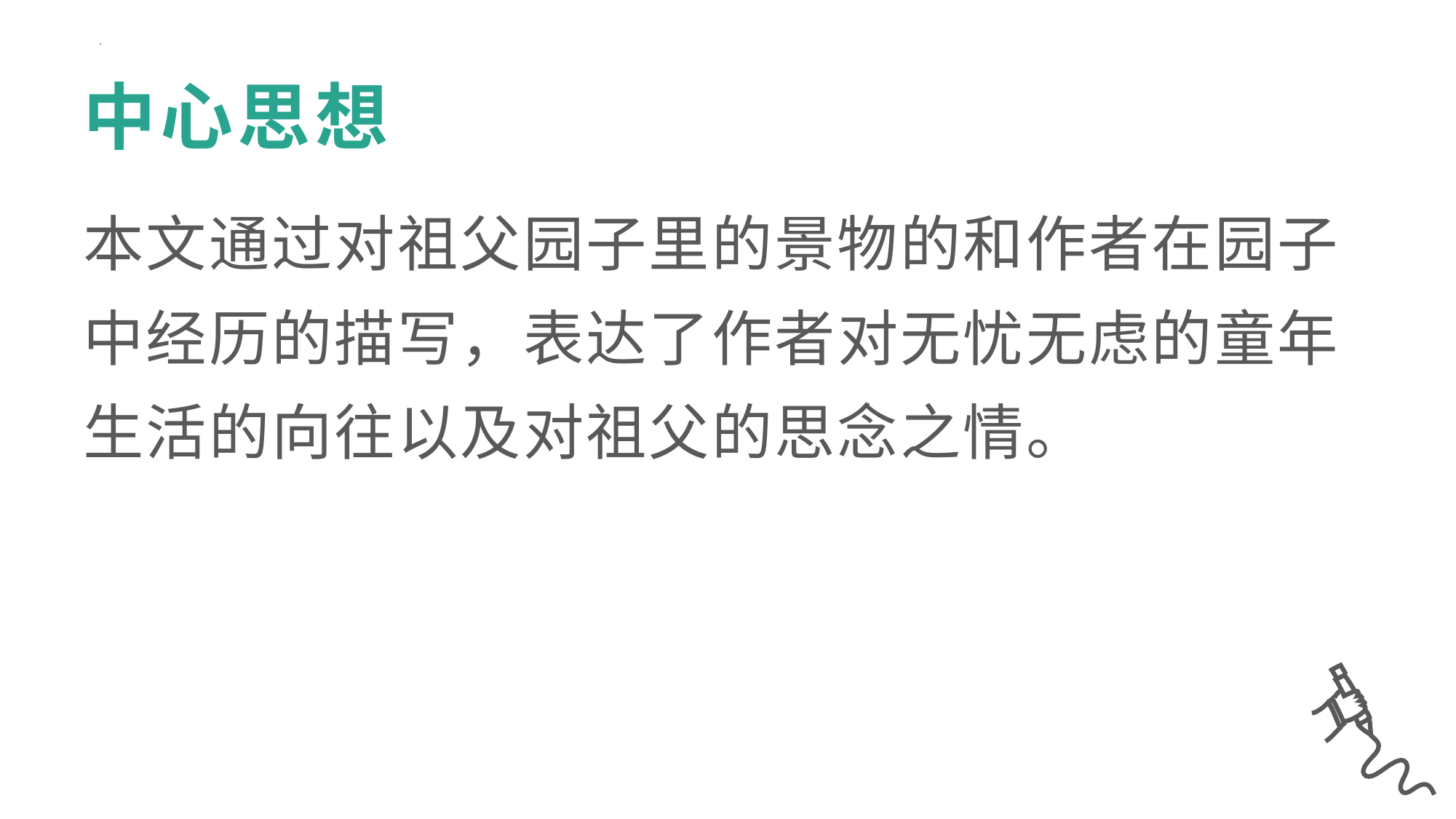

中心思想
本文通过对祖父园子里的景物的和作者在园子中经历的描写，表达了作者对无忧无虑的童年生活的向往以及对祖父的思念之情。